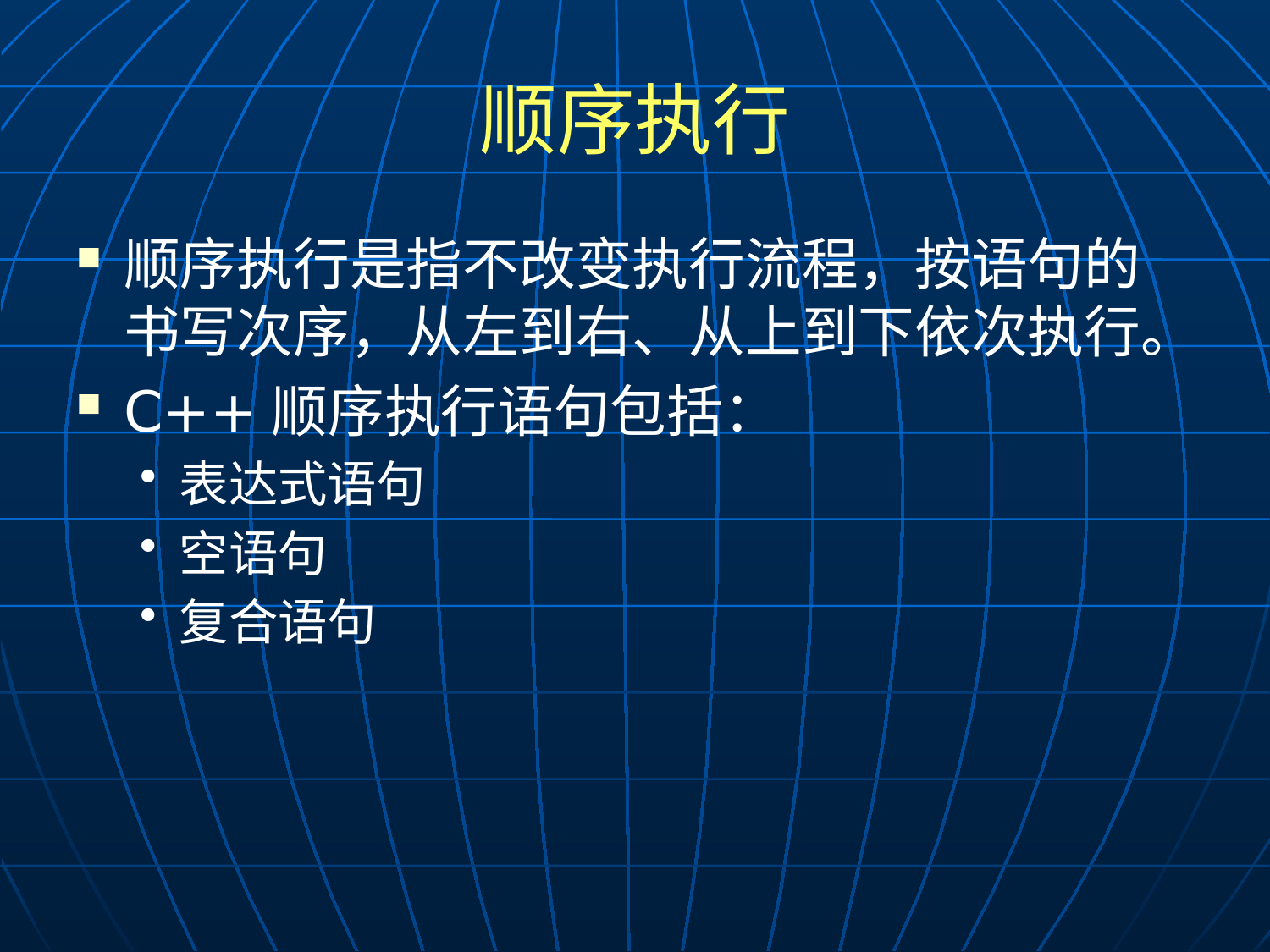

# 顺序执行
顺序执行是指不改变执行流程，按语句的书写次序，从左到右、从上到下依次执行。
C++顺序执行语句包括：
表达式语句
空语句
复合语句